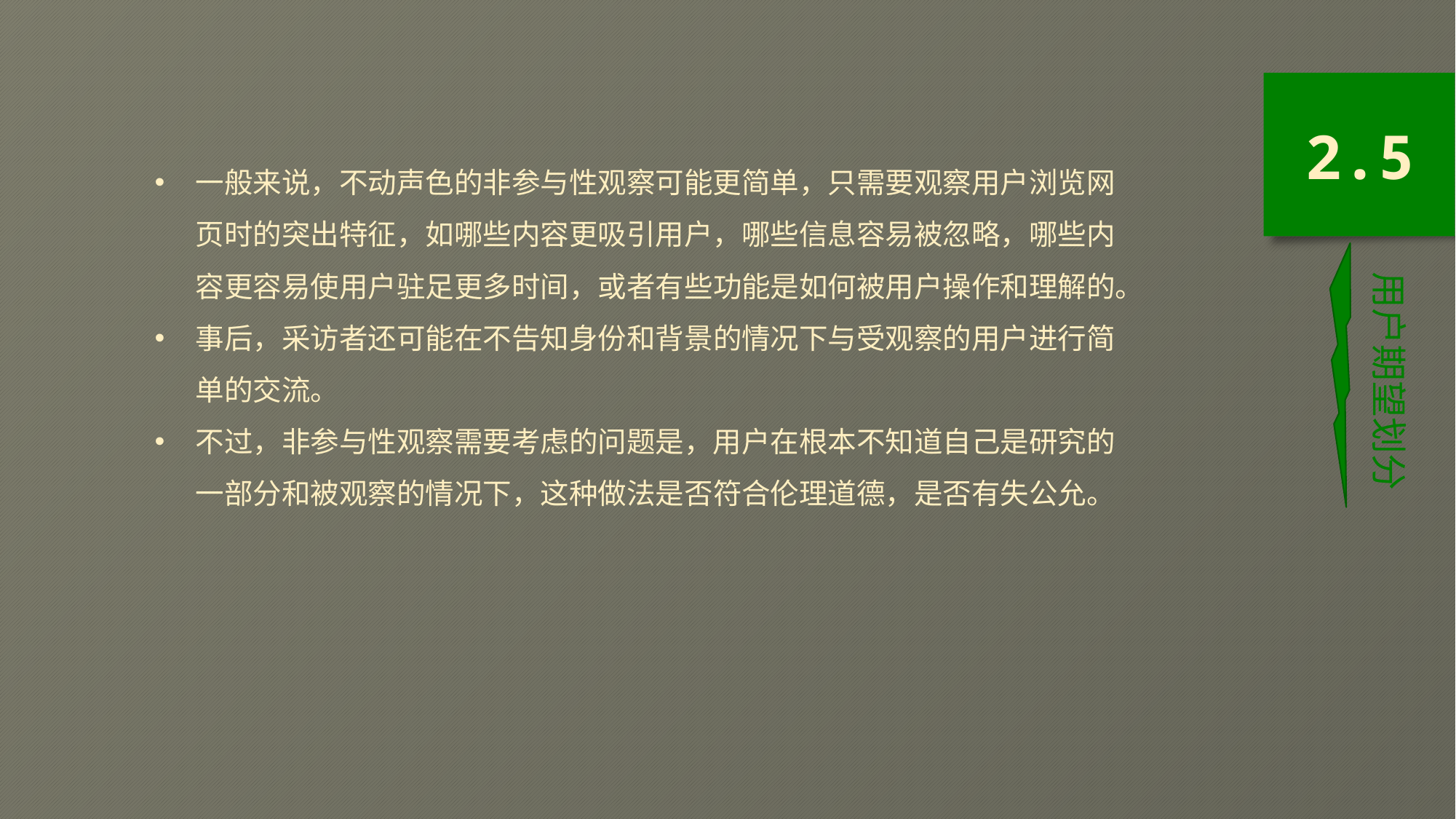

一般来说，不动声色的非参与性观察可能更简单，只需要观察用户浏览网页时的突出特征，如哪些内容更吸引用户，哪些信息容易被忽略，哪些内容更容易使用户驻足更多时间，或者有些功能是如何被用户操作和理解的。
事后，采访者还可能在不告知身份和背景的情况下与受观察的用户进行简单的交流。
不过，非参与性观察需要考虑的问题是，用户在根本不知道自己是研究的一部分和被观察的情况下，这种做法是否符合伦理道德，是否有失公允。
2.5

用户期望划分